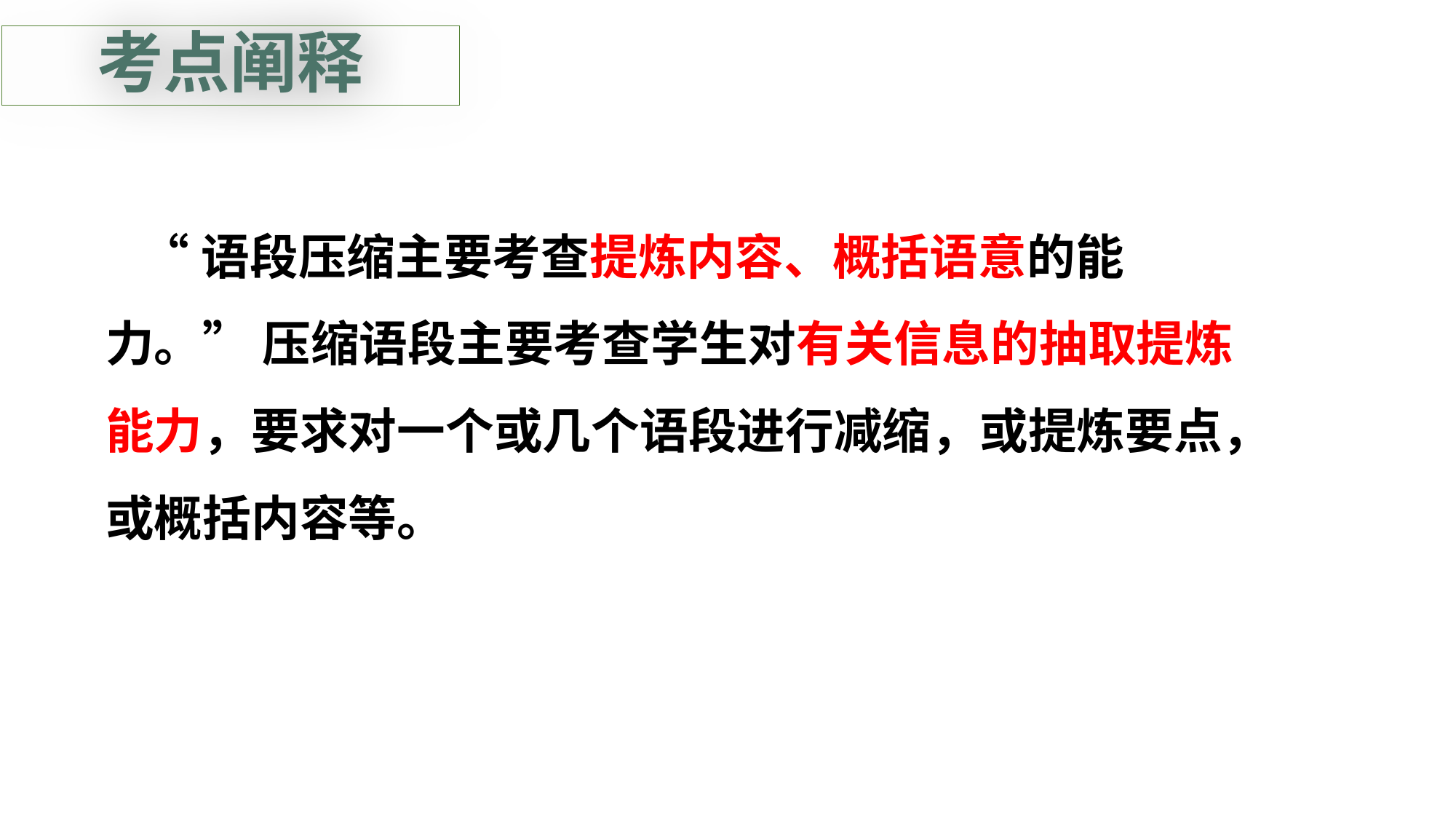

考点阐释

 “语段压缩主要考查提炼内容、概括语意的能力。” 压缩语段主要考查学生对有关信息的抽取提炼能力，要求对一个或几个语段进行减缩，或提炼要点，或概括内容等。